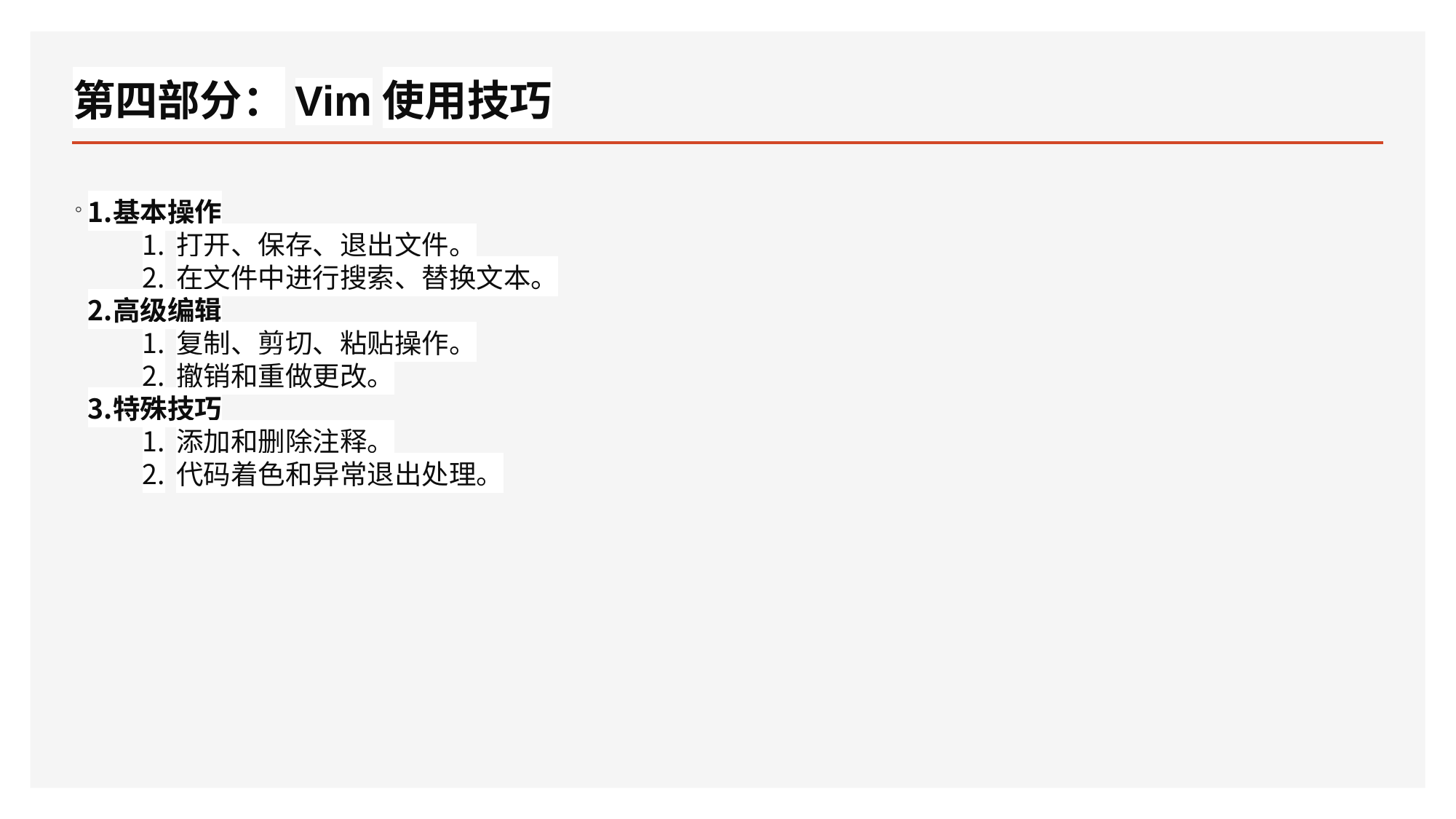

# 第四部分：Vim使用技巧
。
基本操作
打开、保存、退出文件。
在文件中进行搜索、替换文本。
高级编辑
复制、剪切、粘贴操作。
撤销和重做更改。
特殊技巧
添加和删除注释。
代码着色和异常退出处理。